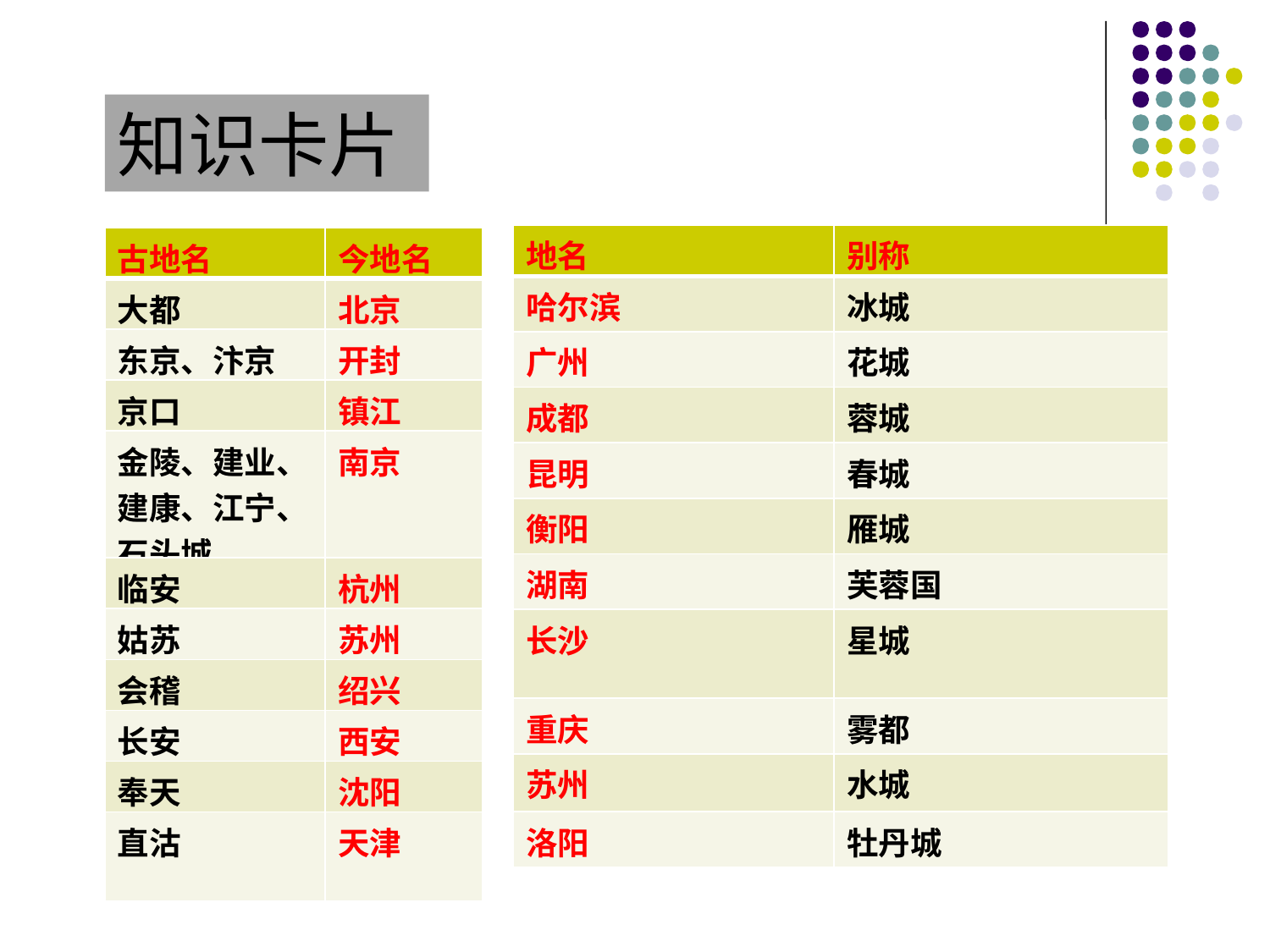

知识卡片
| 地名 | 别称 |
| --- | --- |
| 哈尔滨 | 冰城 |
| 广州 | 花城 |
| 成都 | 蓉城 |
| 昆明 | 春城 |
| 衡阳 | 雁城 |
| 湖南 | 芙蓉国 |
| 长沙 | 星城 |
| 重庆 | 雾都 |
| 苏州 | 水城 |
| 洛阳 | 牡丹城 |
| 古地名 | 今地名 |
| --- | --- |
| 大都 | 北京 |
| 东京、汴京 | 开封 |
| 京口 | 镇江 |
| 金陵、建业、建康、江宁、石头城 | 南京 |
| 临安 | 杭州 |
| 姑苏 | 苏州 |
| 会稽 | 绍兴 |
| 长安 | 西安 |
| 奉天 | 沈阳 |
| 直沽 | 天津 |